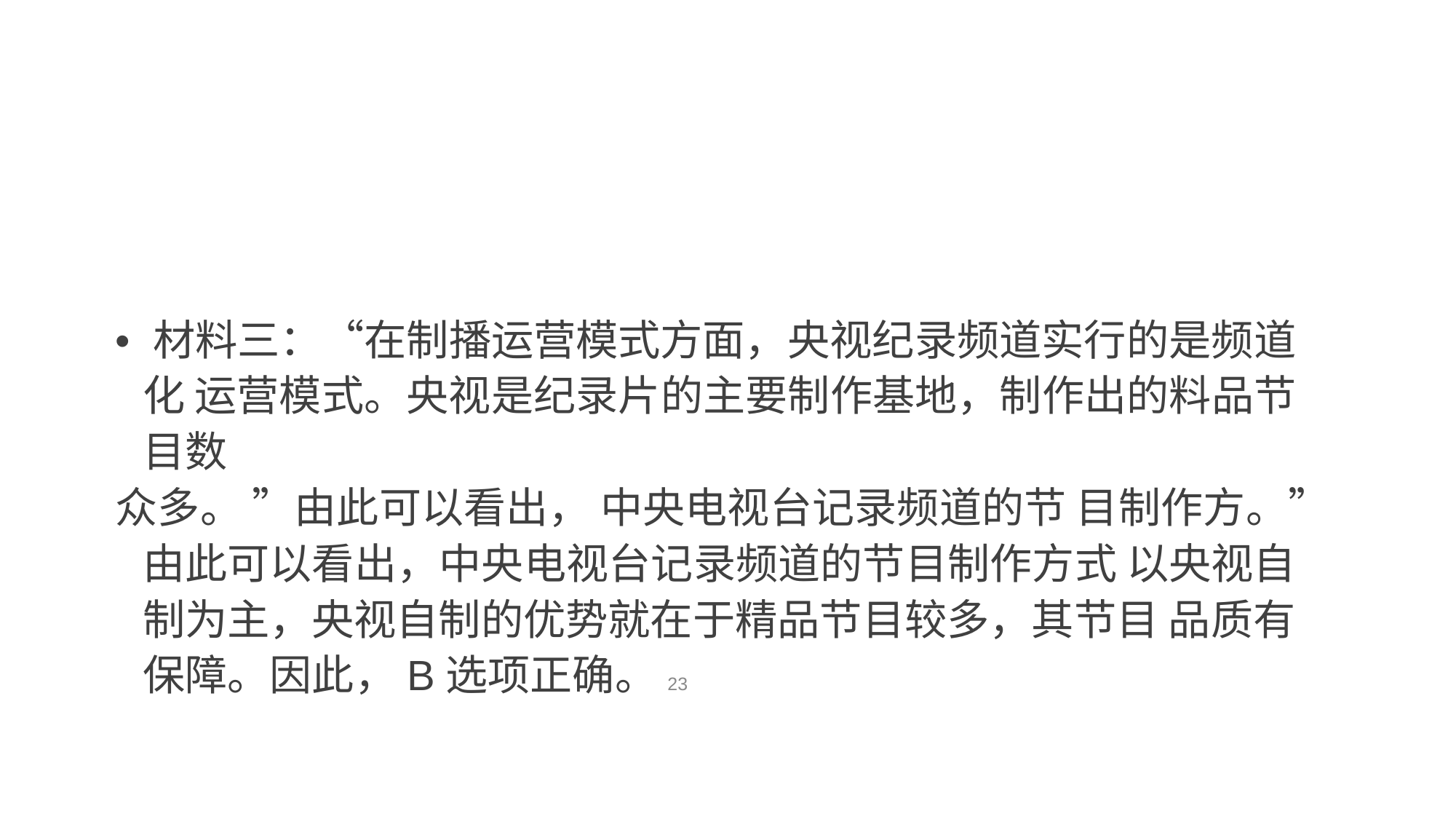

• 材料三：“在制播运营模式方面，央视纪录频道实行的是频道化 运营模式。央视是纪录片的主要制作基地，制作出的料品节目数
众多。 ”由此可以看出， 中央电视台记录频道的节 目制作方。”由此可以看出，中央电视台记录频道的节目制作方式 以央视自制为主，央视自制的优势就在于精品节目较多，其节目 品质有保障。因此，B选项正确。23